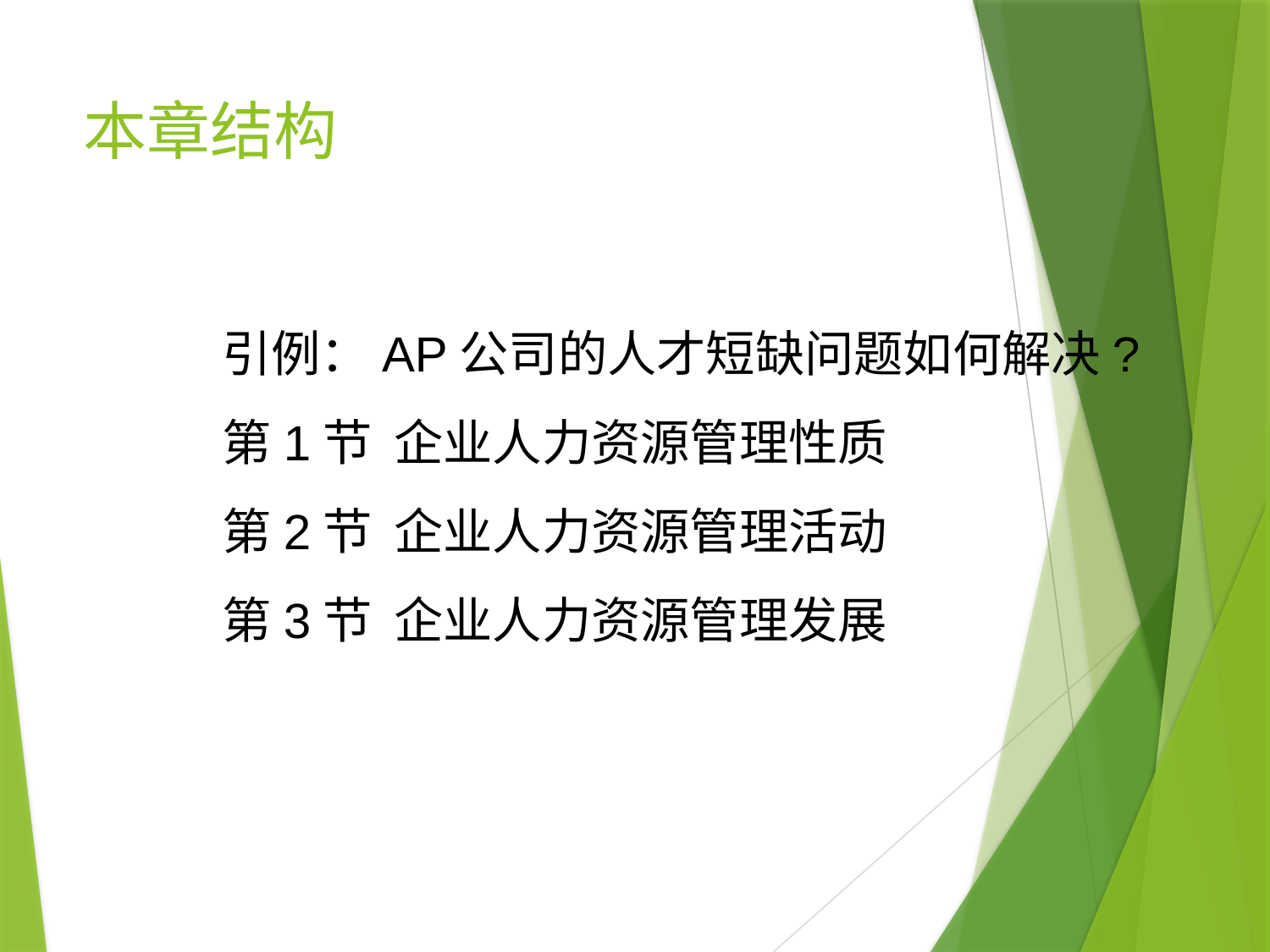

# 本章结构

引例：AP公司的人才短缺问题如何解决?
第1节  企业人力资源管理性质
第2节  企业人力资源管理活动
第3节  企业人力资源管理发展